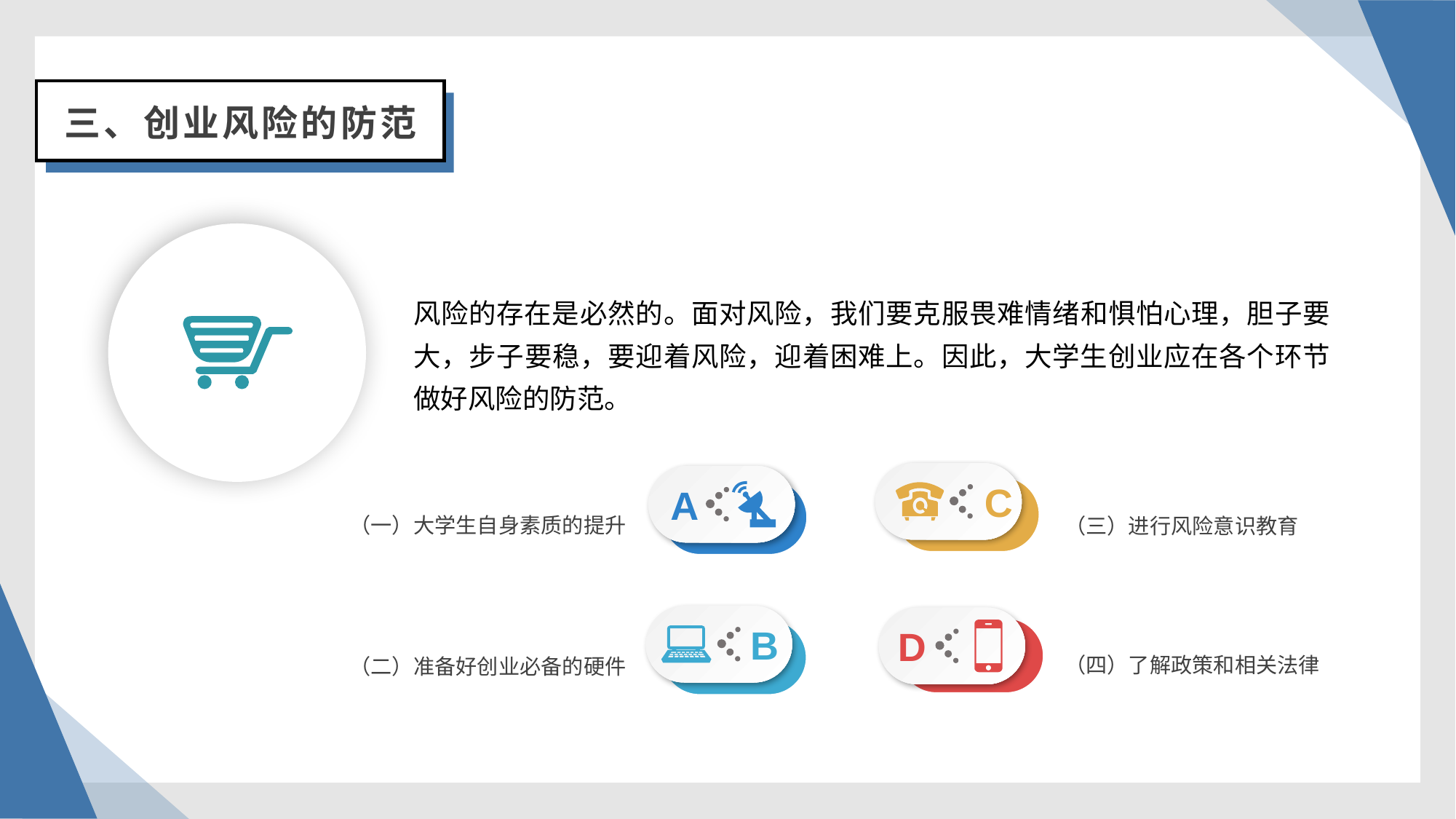

三、创业风险的防范
风险的存在是必然的。面对风险，我们要克服畏难情绪和惧怕心理，胆子要大，步子要稳，要迎着风险，迎着困难上。因此，大学生创业应在各个环节做好风险的防范。

C

A

（一）大学生自身素质的提升
（三）进行风险意识教育

B

D

（四）了解政策和相关法律
（二）准备好创业必备的硬件